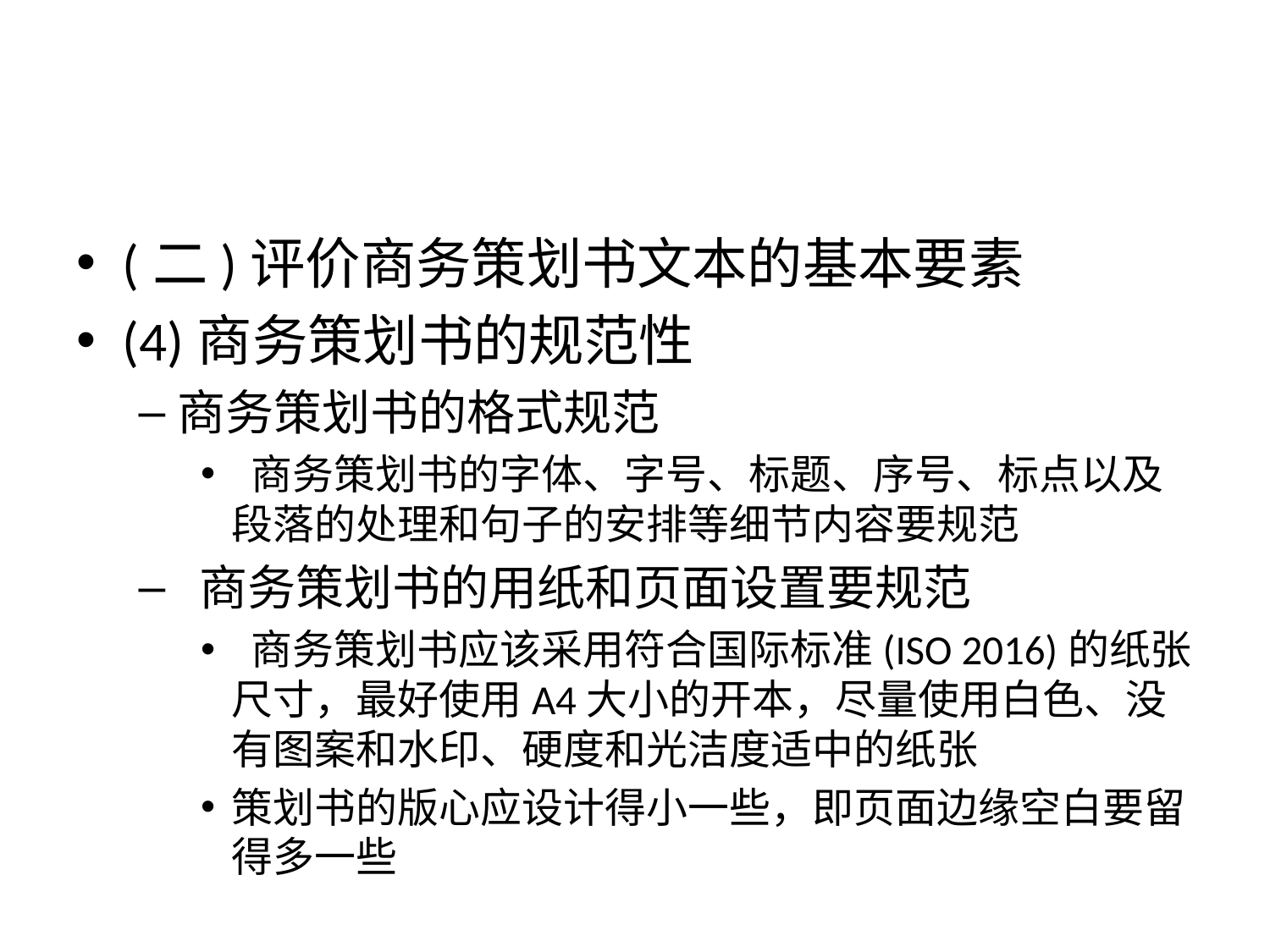

#
(二)评价商务策划书文本的基本要素
(4)商务策划书的规范性
商务策划书的格式规范
 商务策划书的字体、字号、标题、序号、标点以及段落的处理和句子的安排等细节内容要规范
 商务策划书的用纸和页面设置要规范
 商务策划书应该采用符合国际标准(ISO 2016)的纸张尺寸，最好使用A4大小的开本，尽量使用白色、没有图案和水印、硬度和光洁度适中的纸张
策划书的版心应设计得小一些，即页面边缘空白要留得多一些